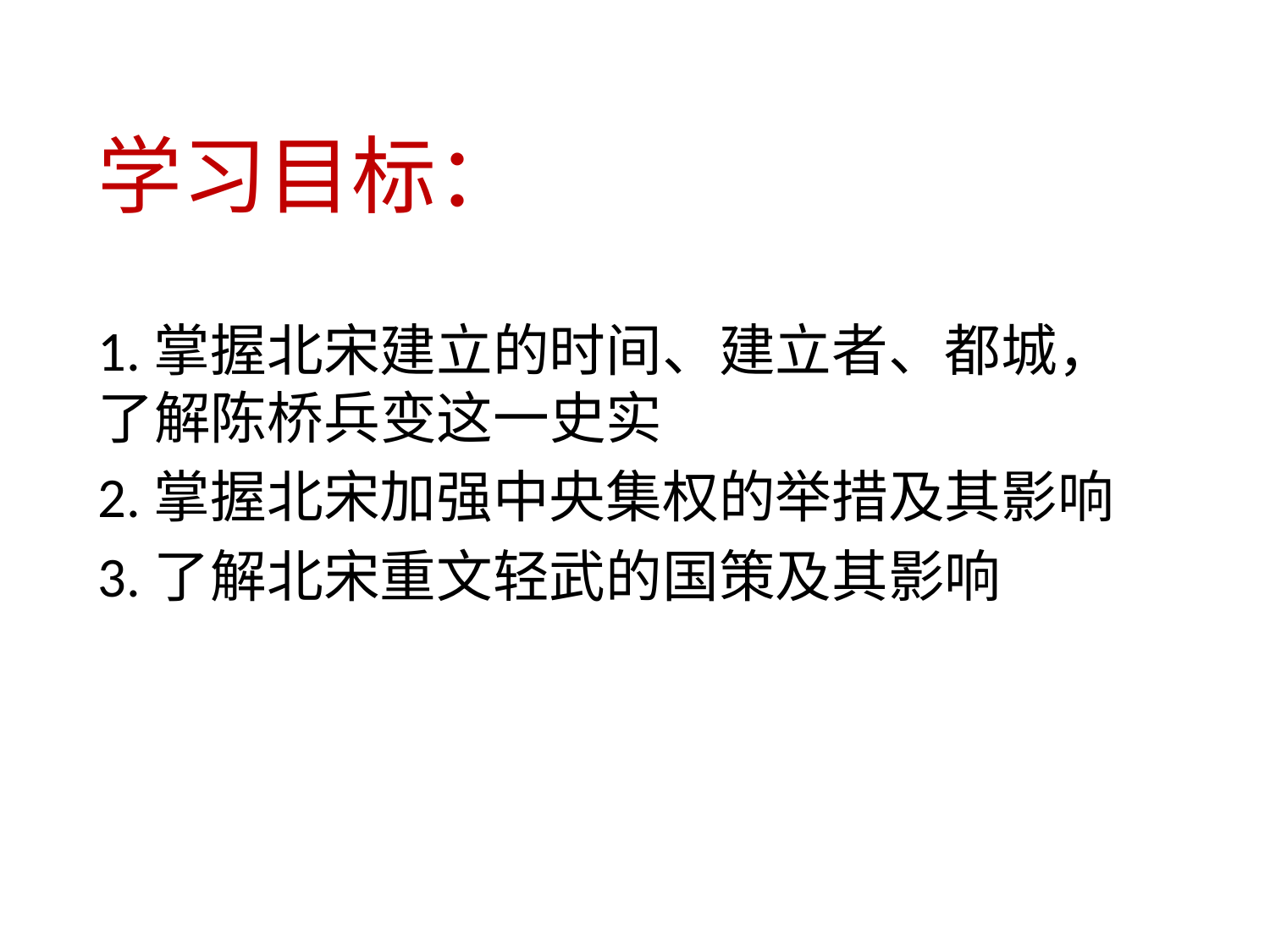

#
学习目标：

1.掌握北宋建立的时间、建立者、都城，了解陈桥兵变这一史实
2.掌握北宋加强中央集权的举措及其影响
3.了解北宋重文轻武的国策及其影响